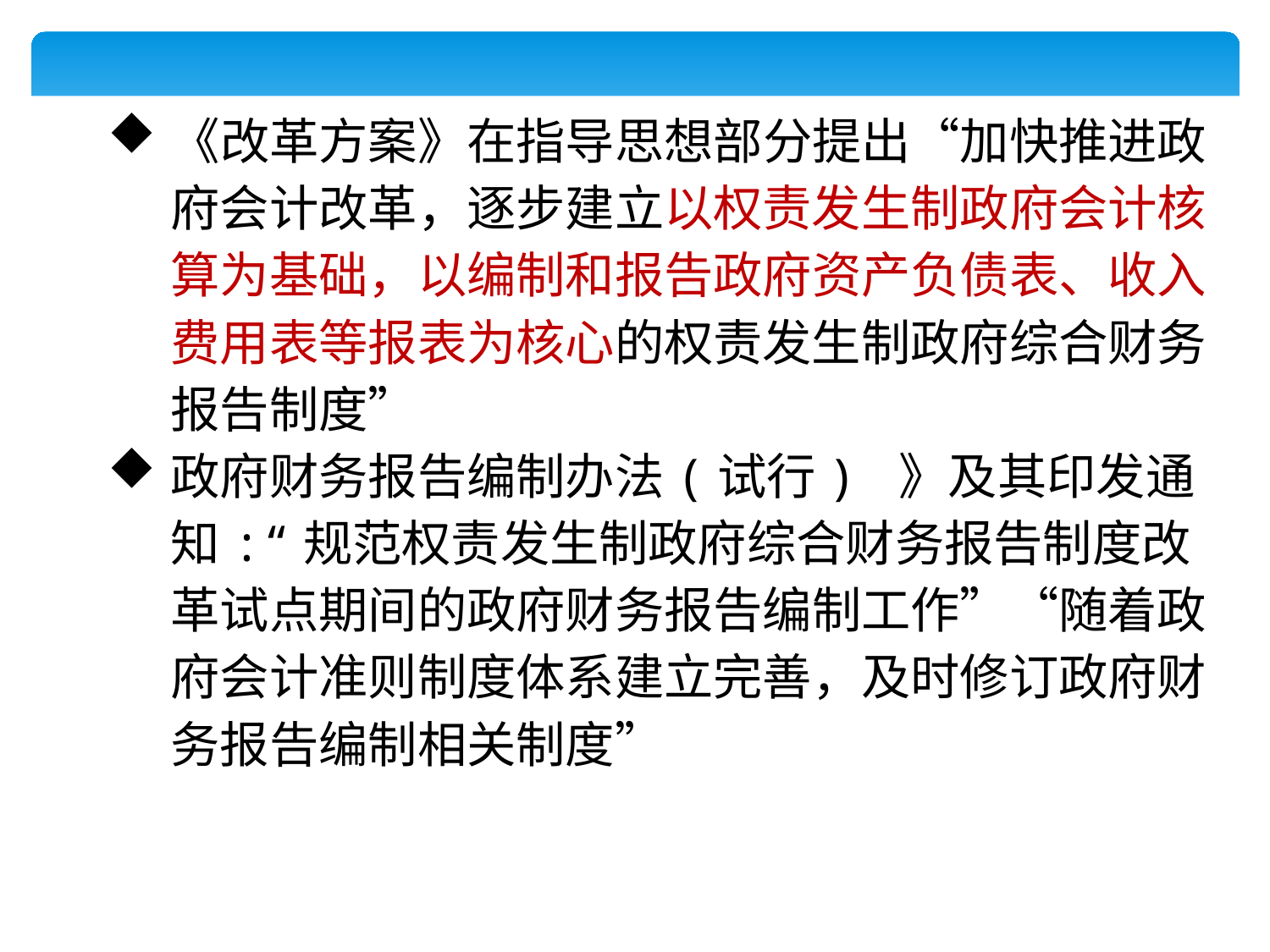

《改革方案》在指导思想部分提出“加快推进政府会计改革，逐步建立以权责发生制政府会计核算为基础，以编制和报告政府资产负债表、收入费用表等报表为核心的权责发生制政府综合财务报告制度”
政府财务报告编制办法(试行) 》及其印发通知:“规范权责发生制政府综合财务报告制度改革试点期间的政府财务报告编制工作”“随着政府会计准则制度体系建立完善，及时修订政府财务报告编制相关制度”